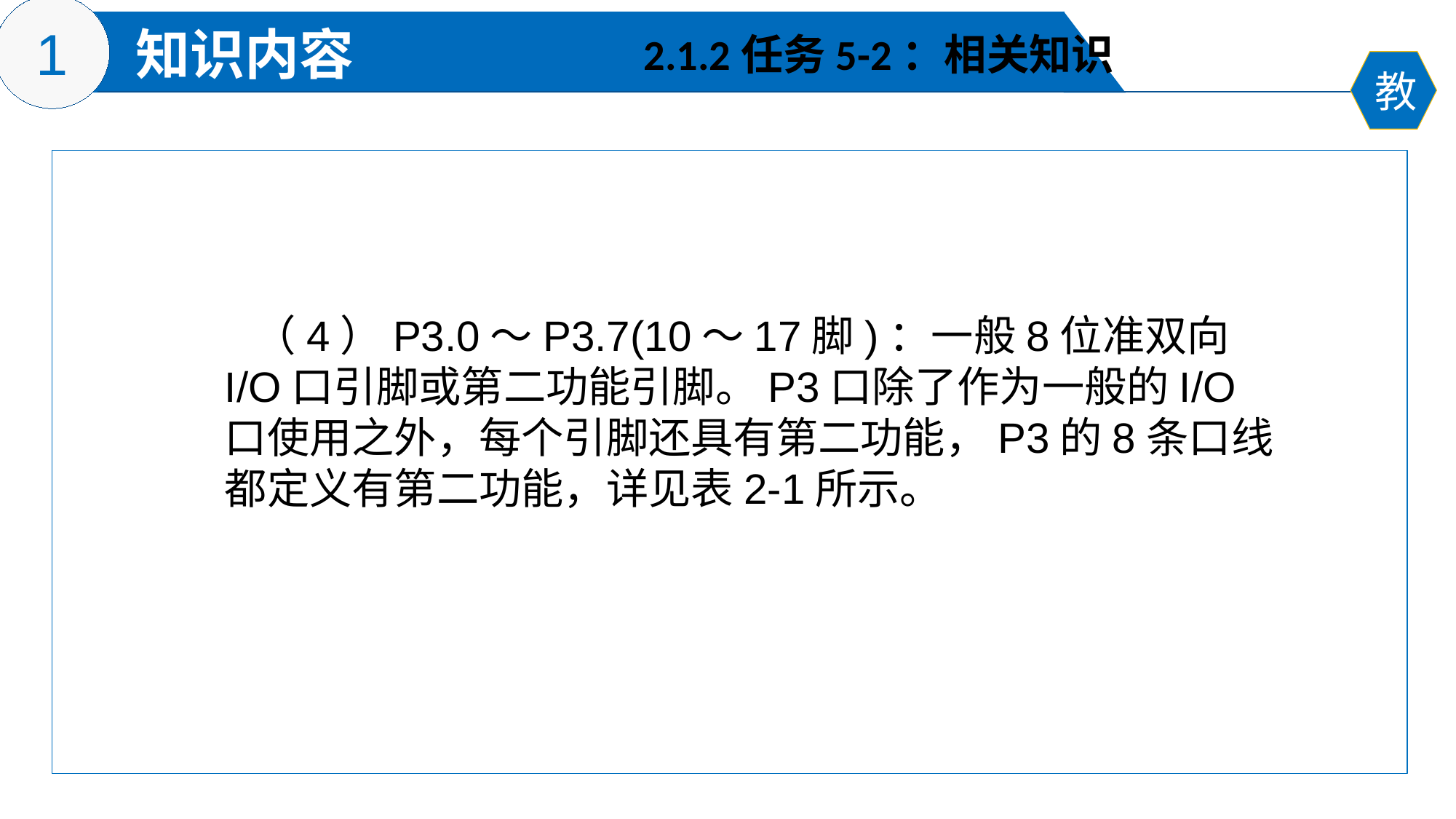

2.1.2任务5-2：相关知识
  （4）P3.0～P3.7(10～17脚)：一般8位准双向I/O口引脚或第二功能引脚。P3口除了作为一般的I/O口使用之外，每个引脚还具有第二功能，P3的8条口线都定义有第二功能，详见表2-1所示。